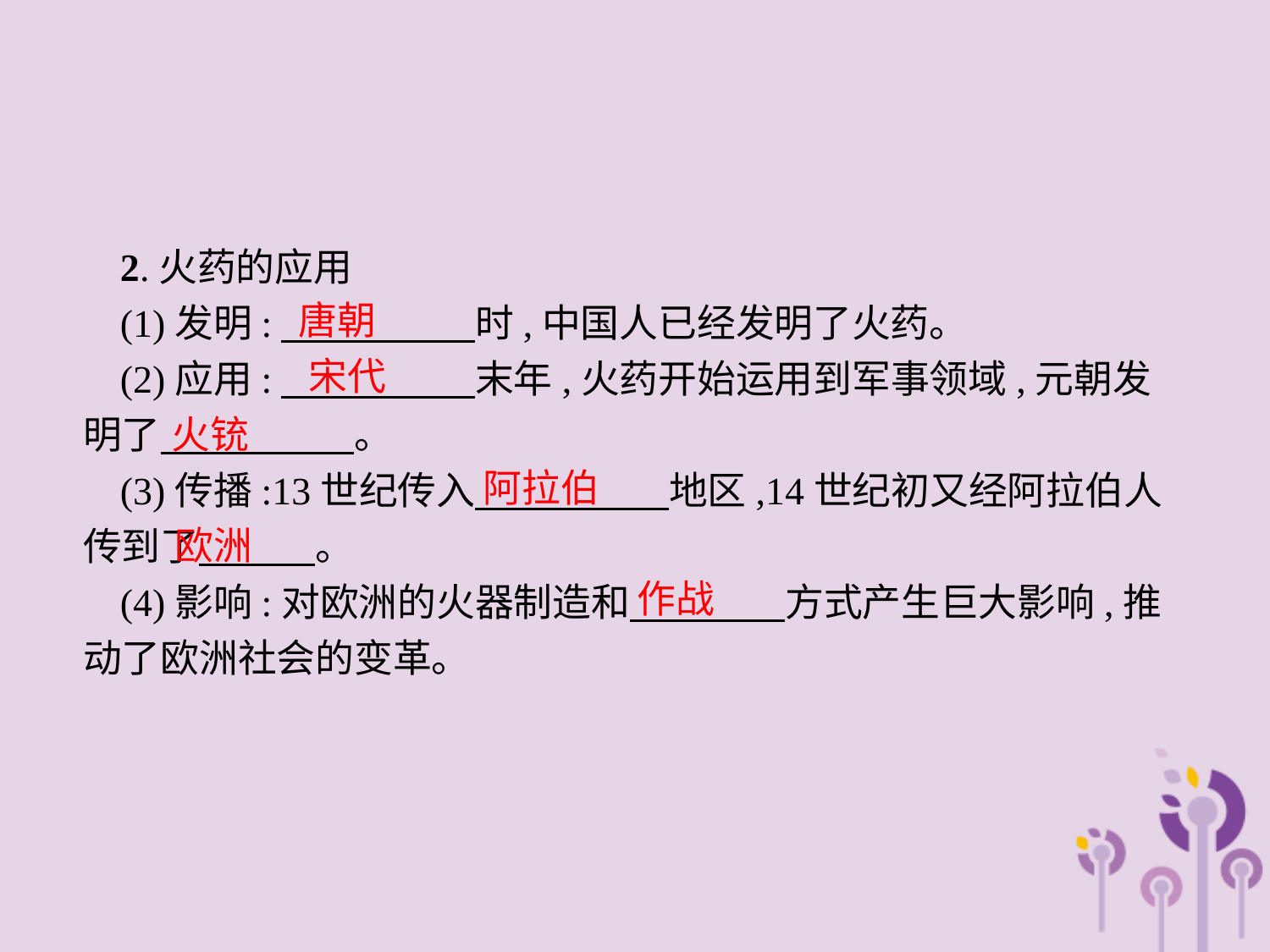

2.火药的应用
(1)发明:　　　　　时,中国人已经发明了火药。
(2)应用:　　　　　末年,火药开始运用到军事领域,元朝发明了　　　　　。
(3)传播:13世纪传入　　　　　地区,14世纪初又经阿拉伯人传到了　　　。
(4)影响:对欧洲的火器制造和　　　　方式产生巨大影响,推动了欧洲社会的变革。
唐朝
宋代
火铳
阿拉伯
欧洲
作战